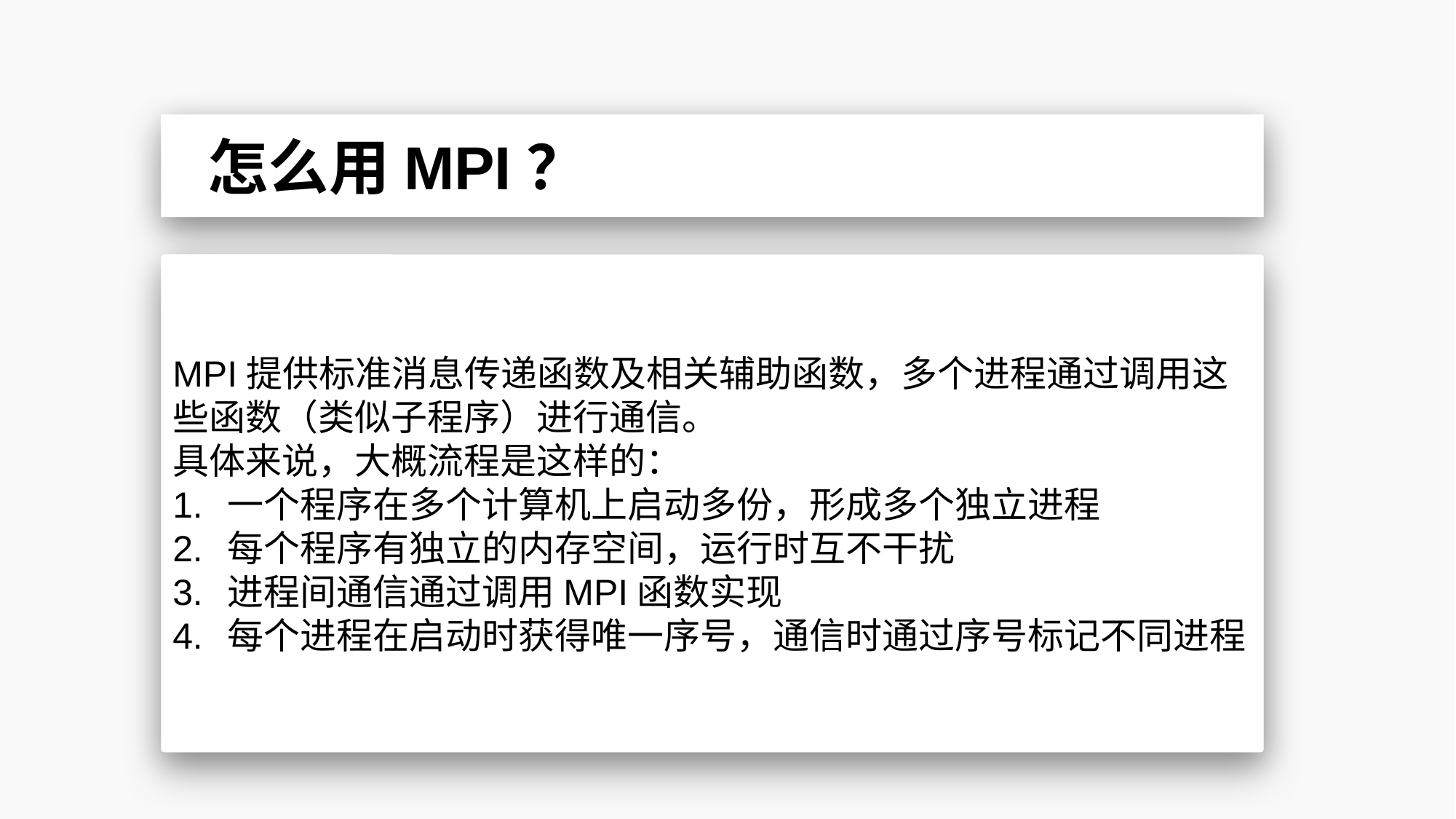

怎么用MPI？

MPI提供标准消息传递函数及相关辅助函数，多个进程通过调用这些函数（类似子程序）进行通信。
具体来说，大概流程是这样的：
一个程序在多个计算机上启动多份，形成多个独立进程
每个程序有独立的内存空间，运行时互不干扰
进程间通信通过调用MPI函数实现
每个进程在启动时获得唯一序号，通信时通过序号标记不同进程